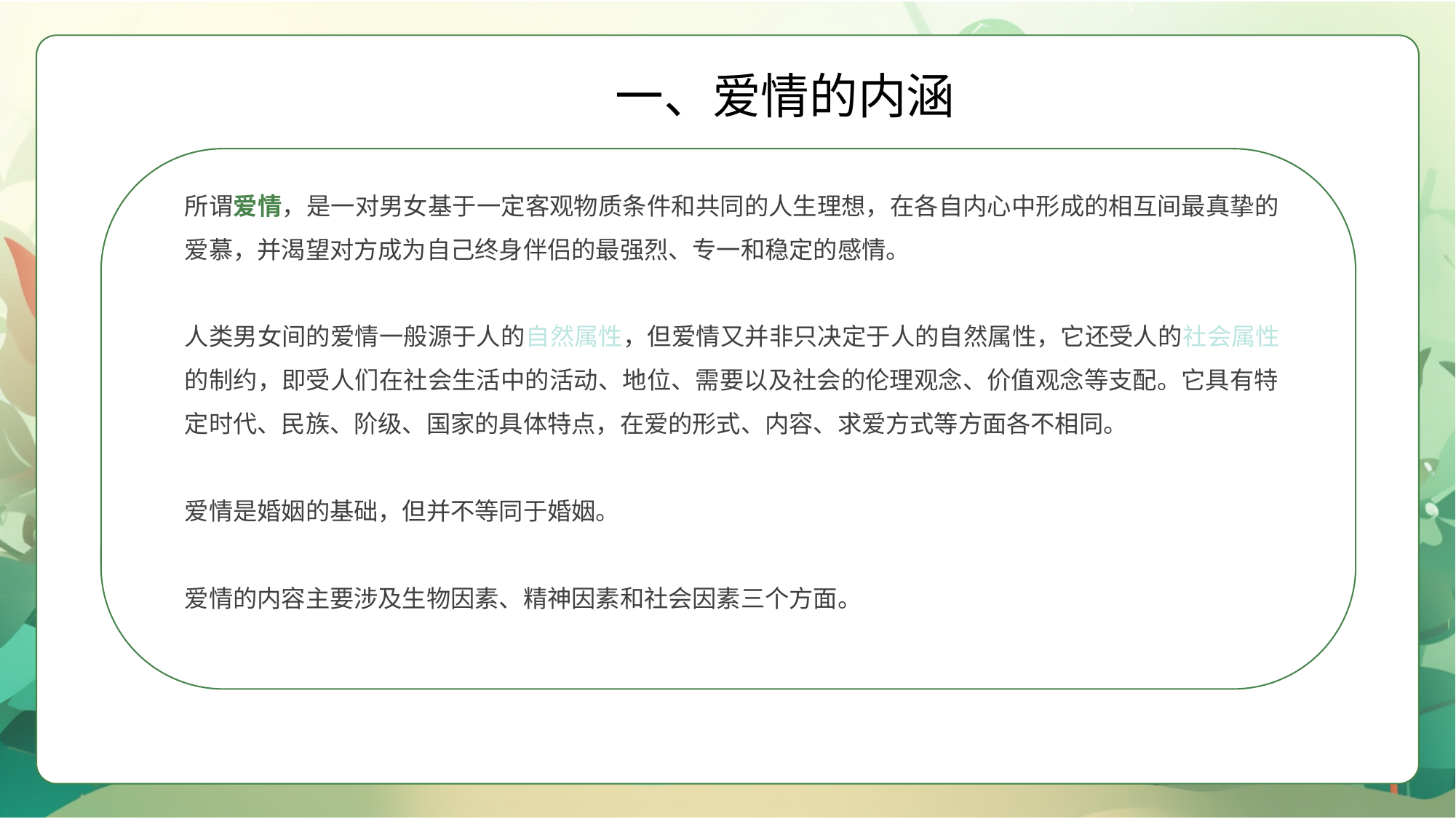

一、爱情的内涵

所谓爱情，是一对男女基于一定客观物质条件和共同的人生理想，在各自内心中形成的相互间最真挚的爱慕，并渴望对方成为自己终身伴侣的最强烈、专一和稳定的感情。

人类男女间的爱情一般源于人的自然属性，但爱情又并非只决定于人的自然属性，它还受人的社会属性的制约，即受人们在社会生活中的活动、地位、需要以及社会的伦理观念、价值观念等支配。它具有特定时代、民族、阶级、国家的具体特点，在爱的形式、内容、求爱方式等方面各不相同。

爱情是婚姻的基础，但并不等同于婚姻。

爱情的内容主要涉及生物因素、精神因素和社会因素三个方面。